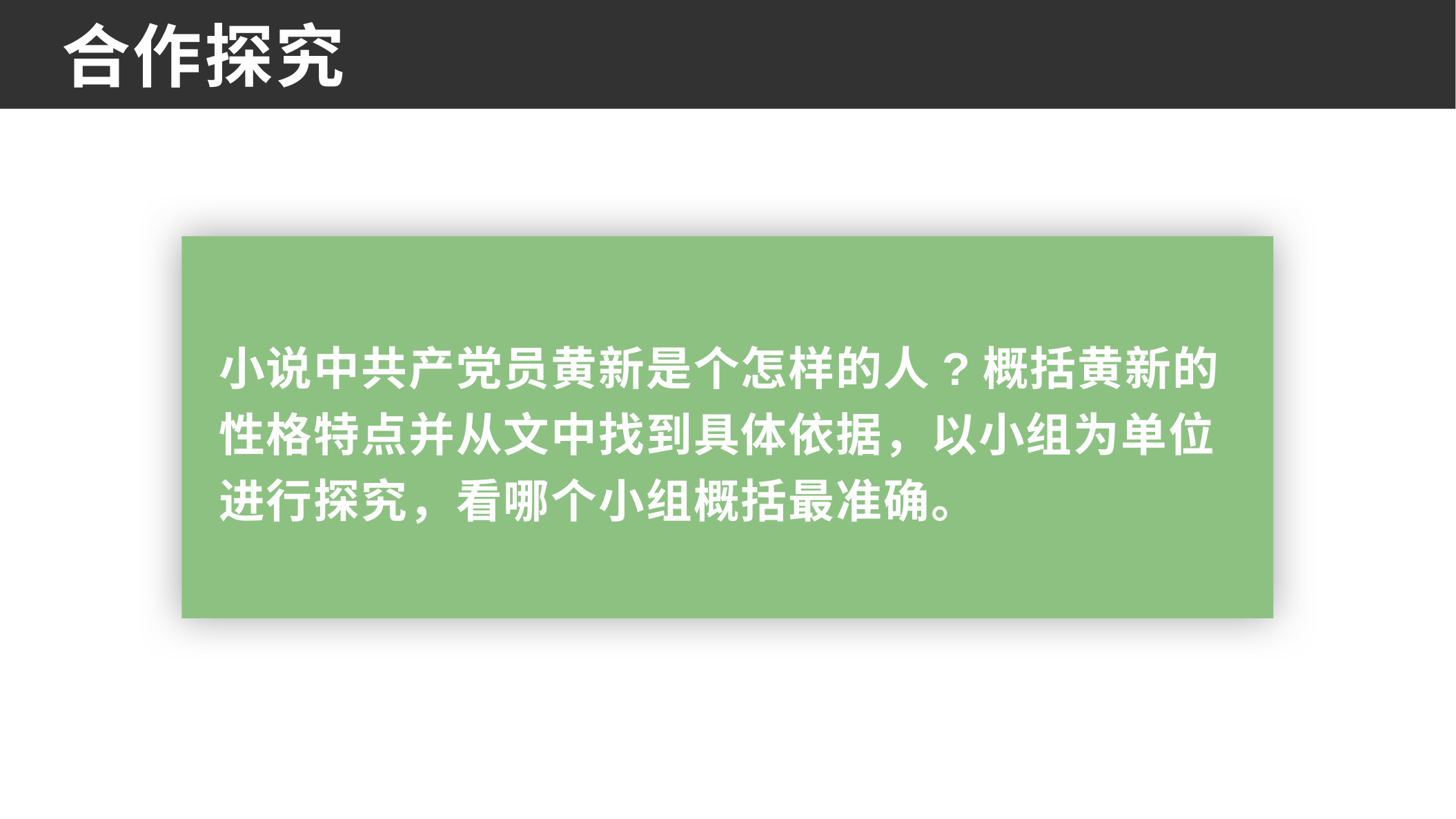

合作探究

小说中共产党员黄新是个怎样的人?概括黄新的性格特点并从文中找到具体依据，以小组为单位进行探究，看哪个小组概括最准确。